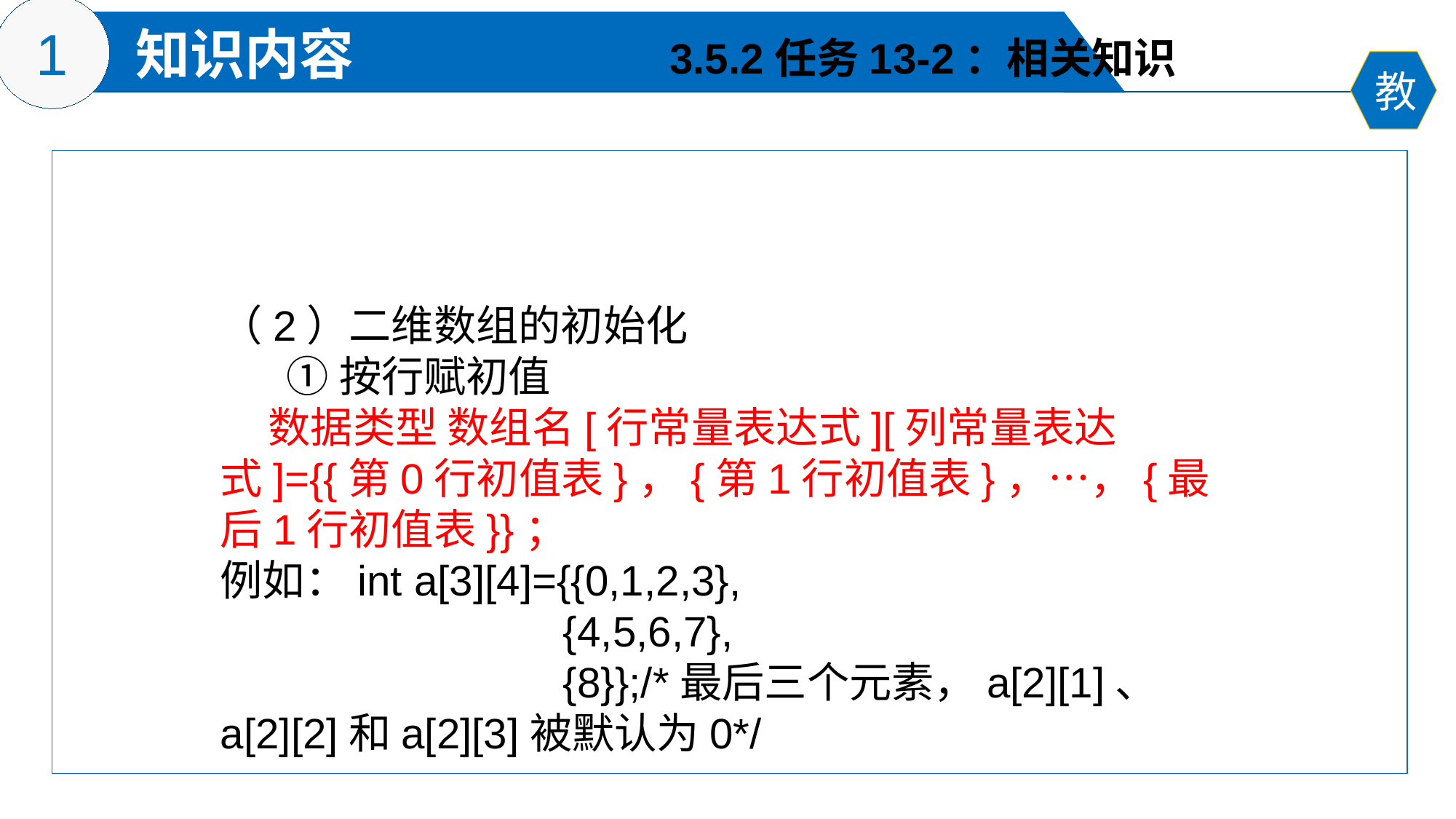

3.5.2任务13-2：相关知识
（2）二维数组的初始化
       ①按行赋初值
    数据类型 数组名[行常量表达式][列常量表达式]={{第0行初值表}，{第1行初值表}，…，{最后1行初值表}}；
例如：int a[3][4]={{0,1,2,3},
                             {4,5,6,7},
                             {8}};/*最后三个元素，a[2][1]、 a[2][2]和a[2][3]被默认为0*/